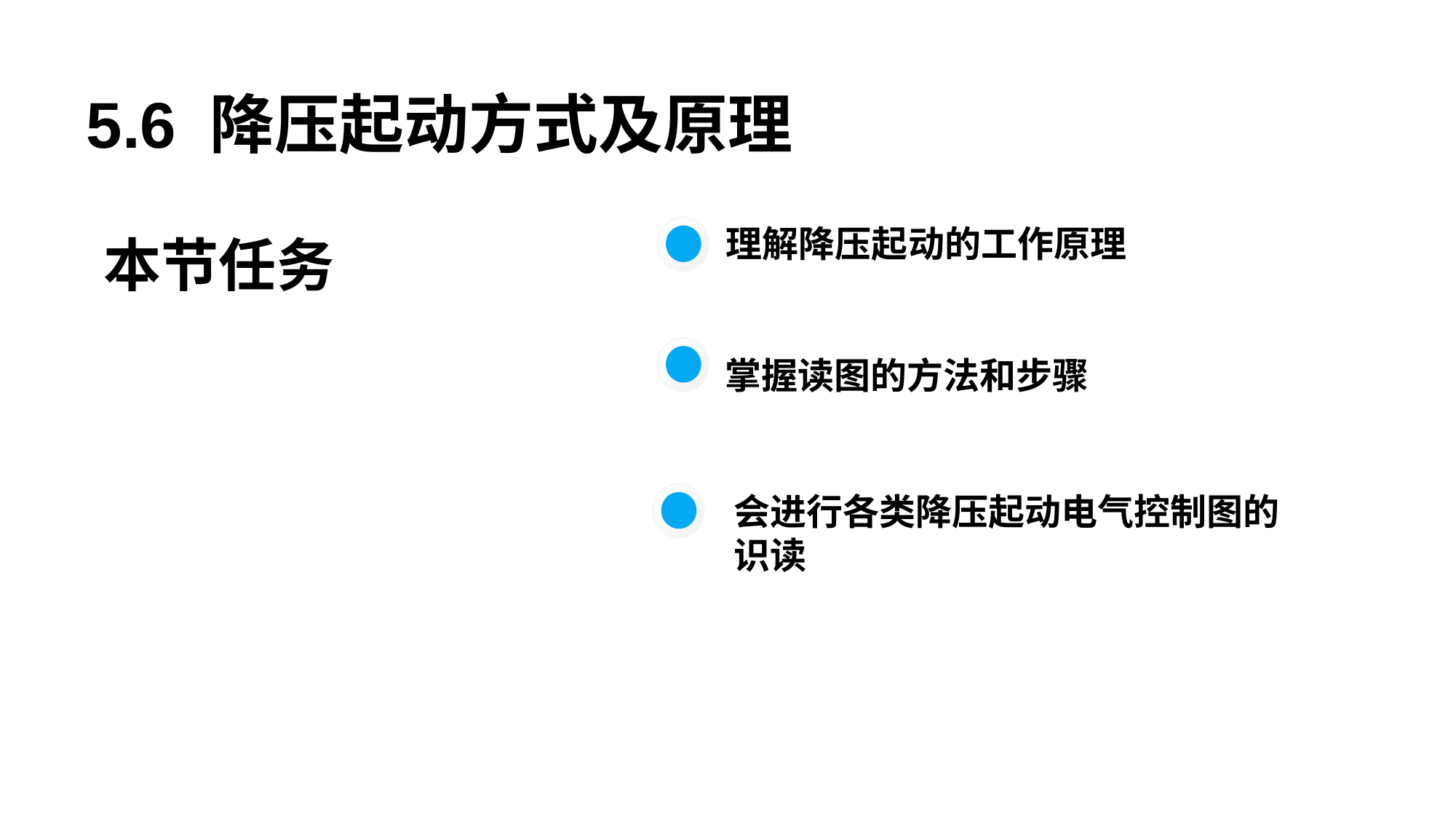

5.6 降压起动方式及原理
理解降压起动的工作原理

本节任务

掌握读图的方法和步骤

会进行各类降压起动电气控制图的识读